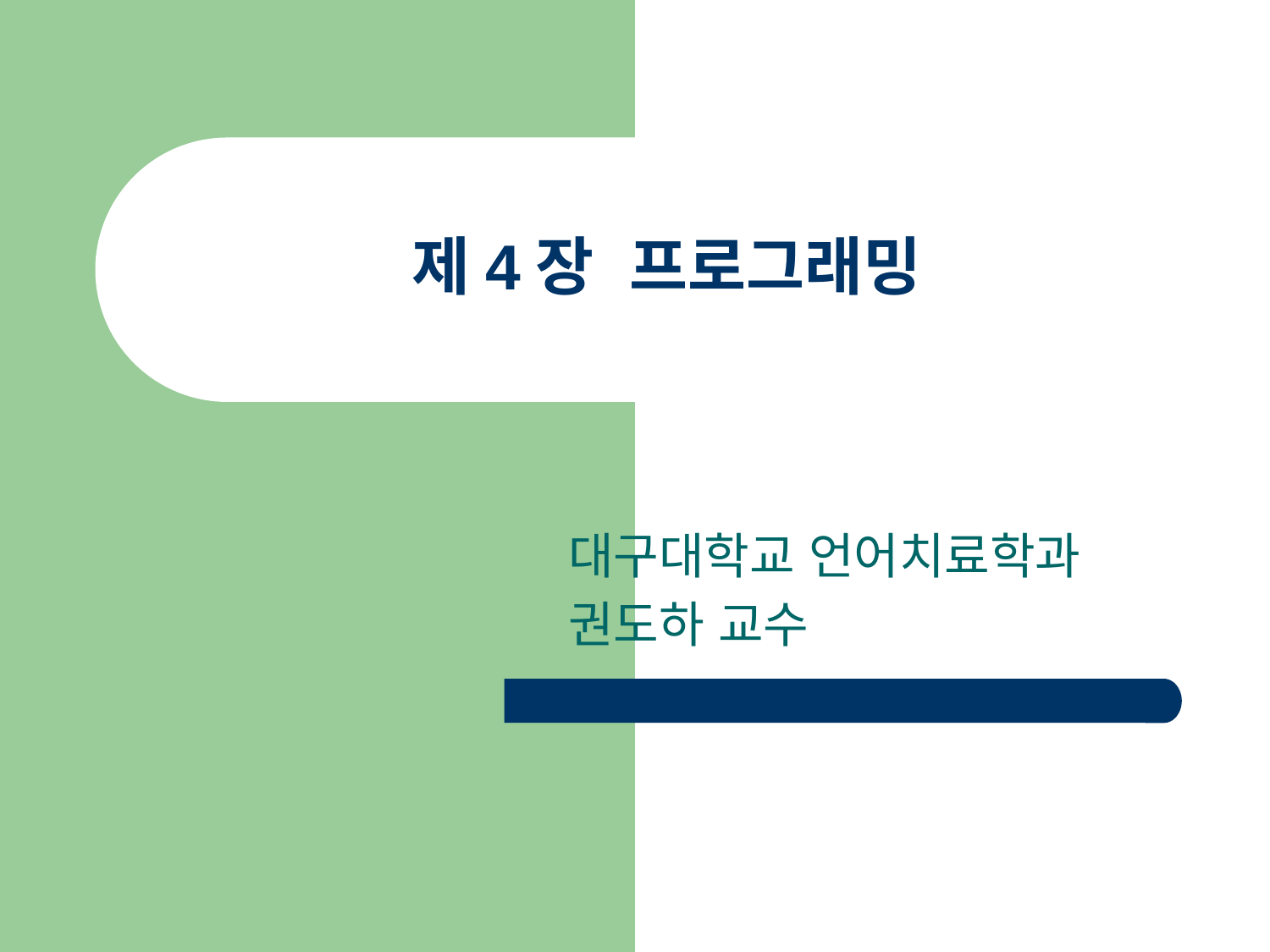

# 제4장  프로그래밍
대구대학교 언어치료학과
권도하 교수